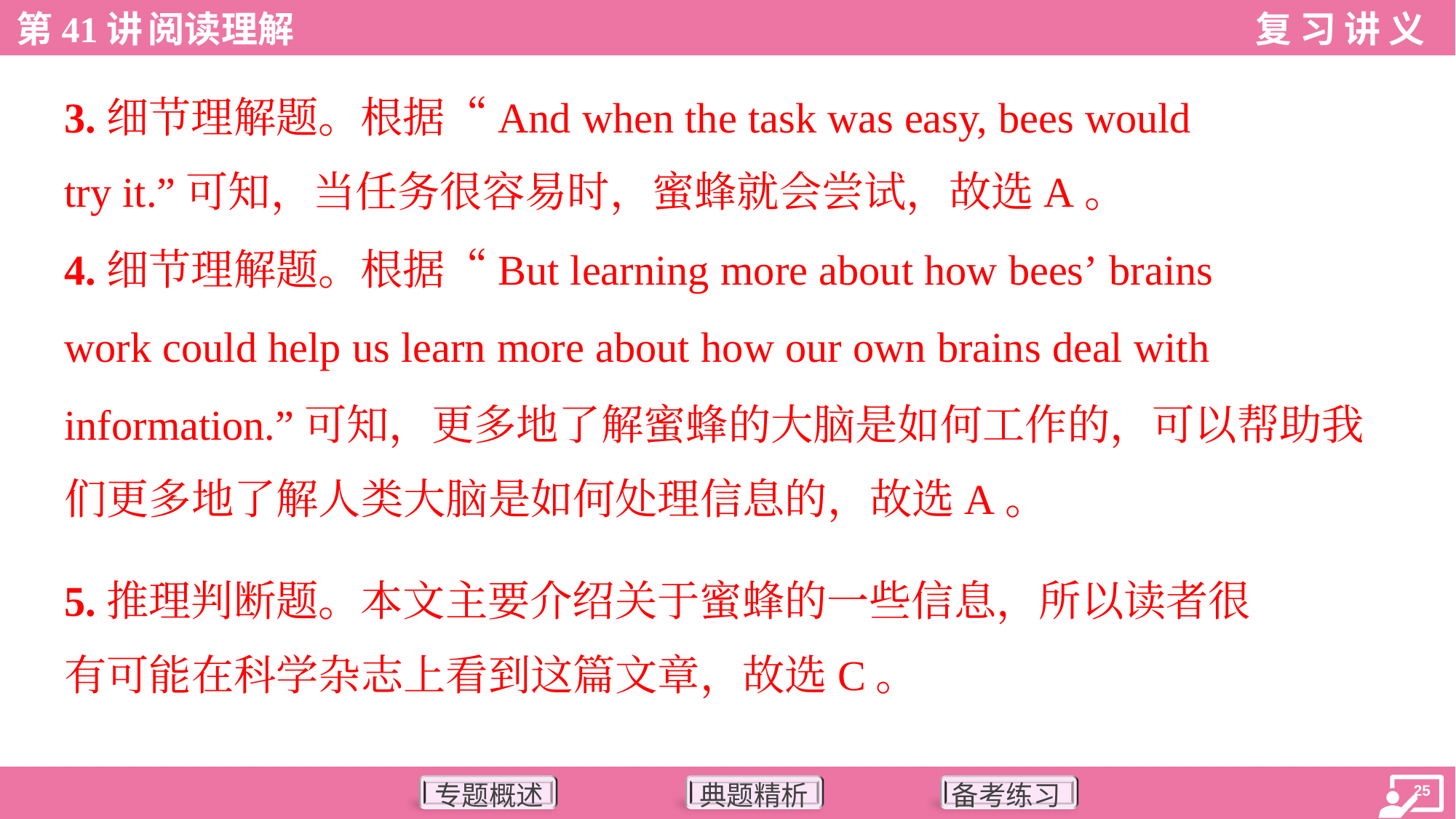

3.细节理解题。根据“And when the task was easy, bees would
try it.”可知，当任务很容易时，蜜蜂就会尝试，故选A。
4.细节理解题。根据“But learning more about how bees’ brains
work could help us learn more about how our own brains deal with
information.”可知，更多地了解蜜蜂的大脑是如何工作的，可以帮助我
们更多地了解人类大脑是如何处理信息的，故选A。
5.推理判断题。本文主要介绍关于蜜蜂的一些信息，所以读者很
有可能在科学杂志上看到这篇文章，故选C。